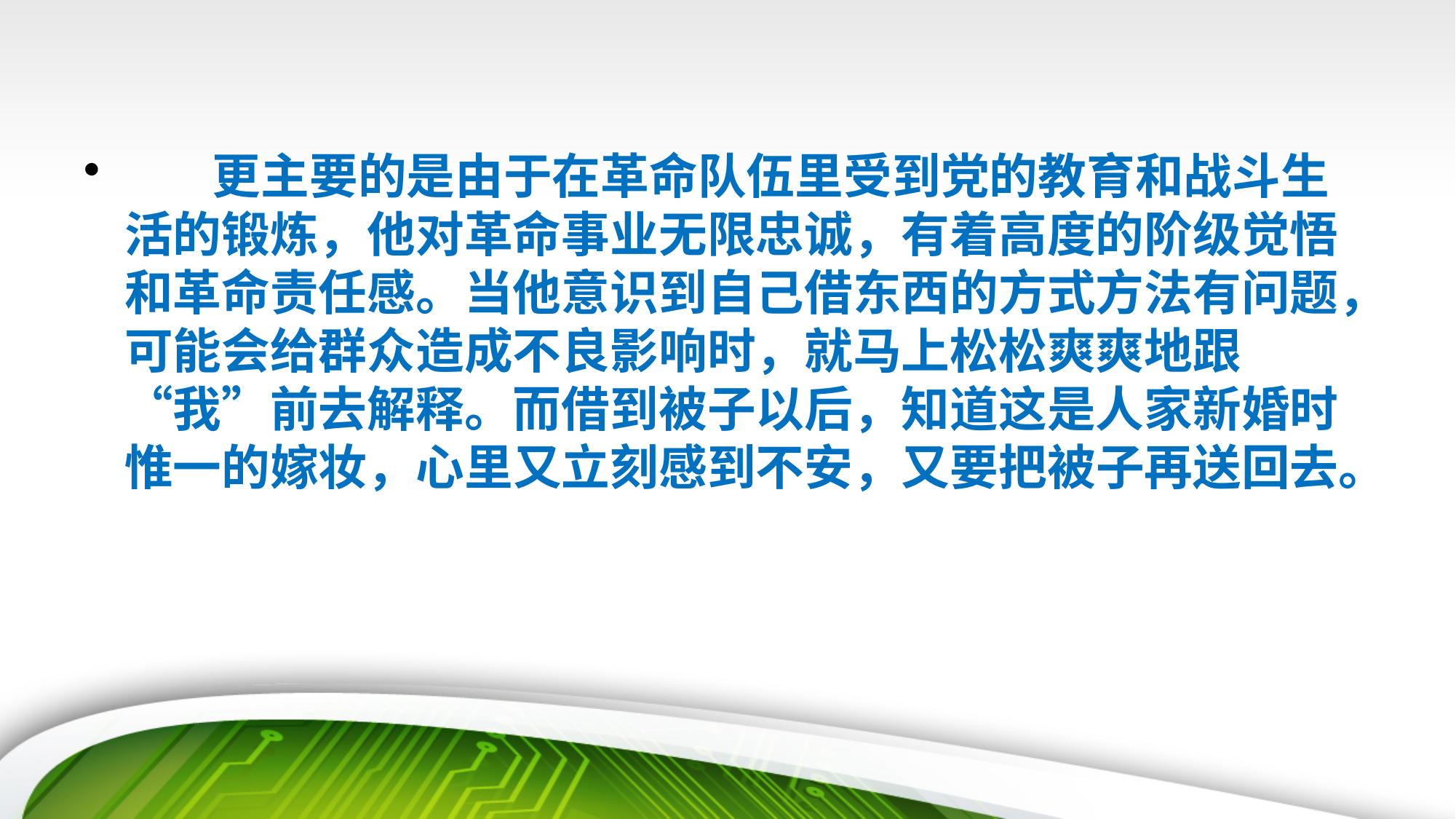

#
       更主要的是由于在革命队伍里受到党的教育和战斗生活的锻炼，他对革命事业无限忠诚，有着高度的阶级觉悟和革命责任感。当他意识到自己借东西的方式方法有问题，可能会给群众造成不良影响时，就马上松松爽爽地跟“我”前去解释。而借到被子以后，知道这是人家新婚时惟一的嫁妆，心里又立刻感到不安，又要把被子再送回去。